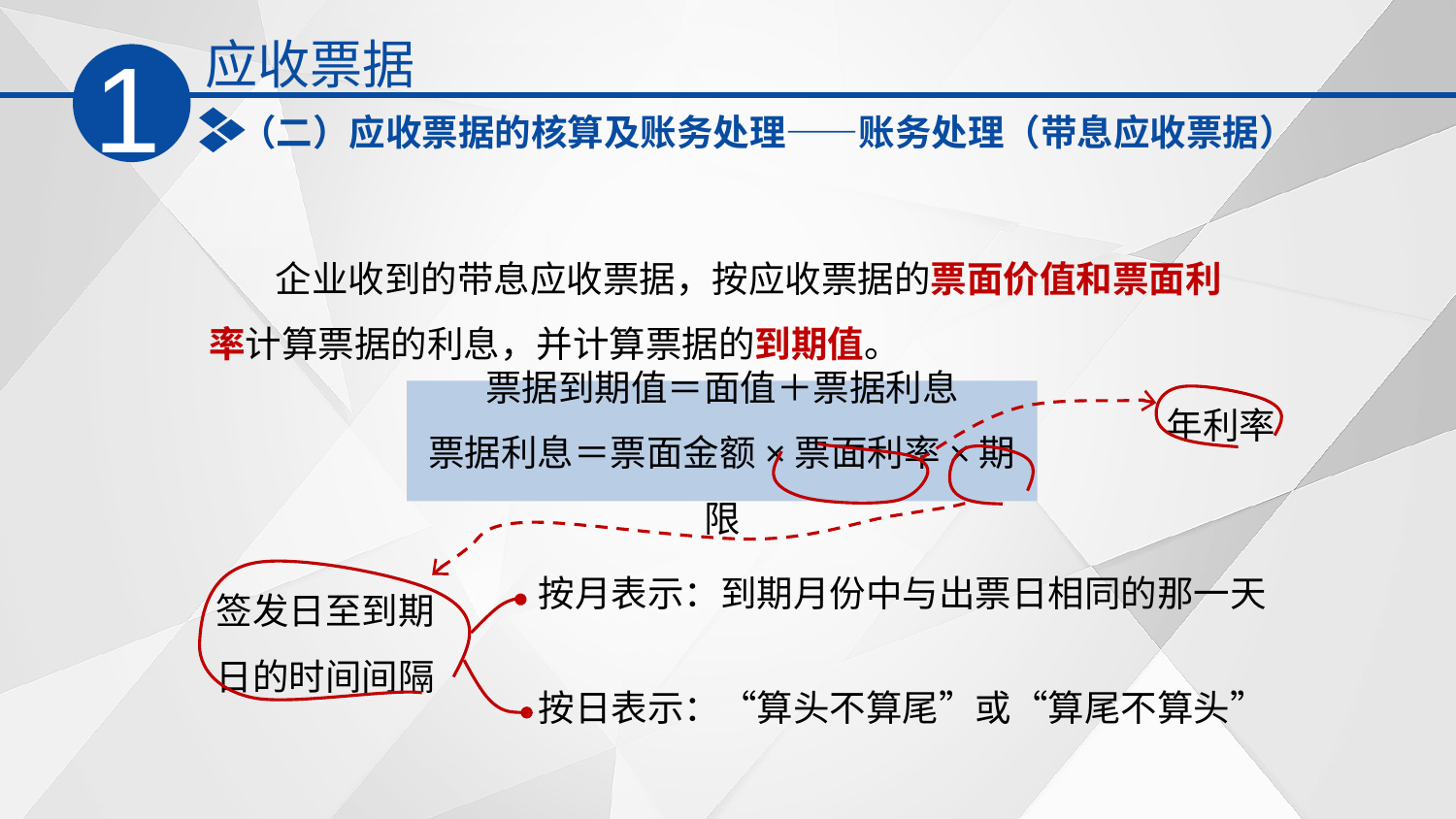

应收票据
1

（二）应收票据的核算及账务处理——账务处理（带息应收票据）

       企业收到的带息应收票据，按应收票据的票面价值和票面利率计算票据的利息，并计算票据的到期值。

年利率
票据到期值＝面值＋票据利息
票据利息＝票面金额×票面利率×期限

签发日至到期日的时间间隔
按月表示：到期月份中与出票日相同的那一天

按日表示：“算头不算尾”或“算尾不算头”